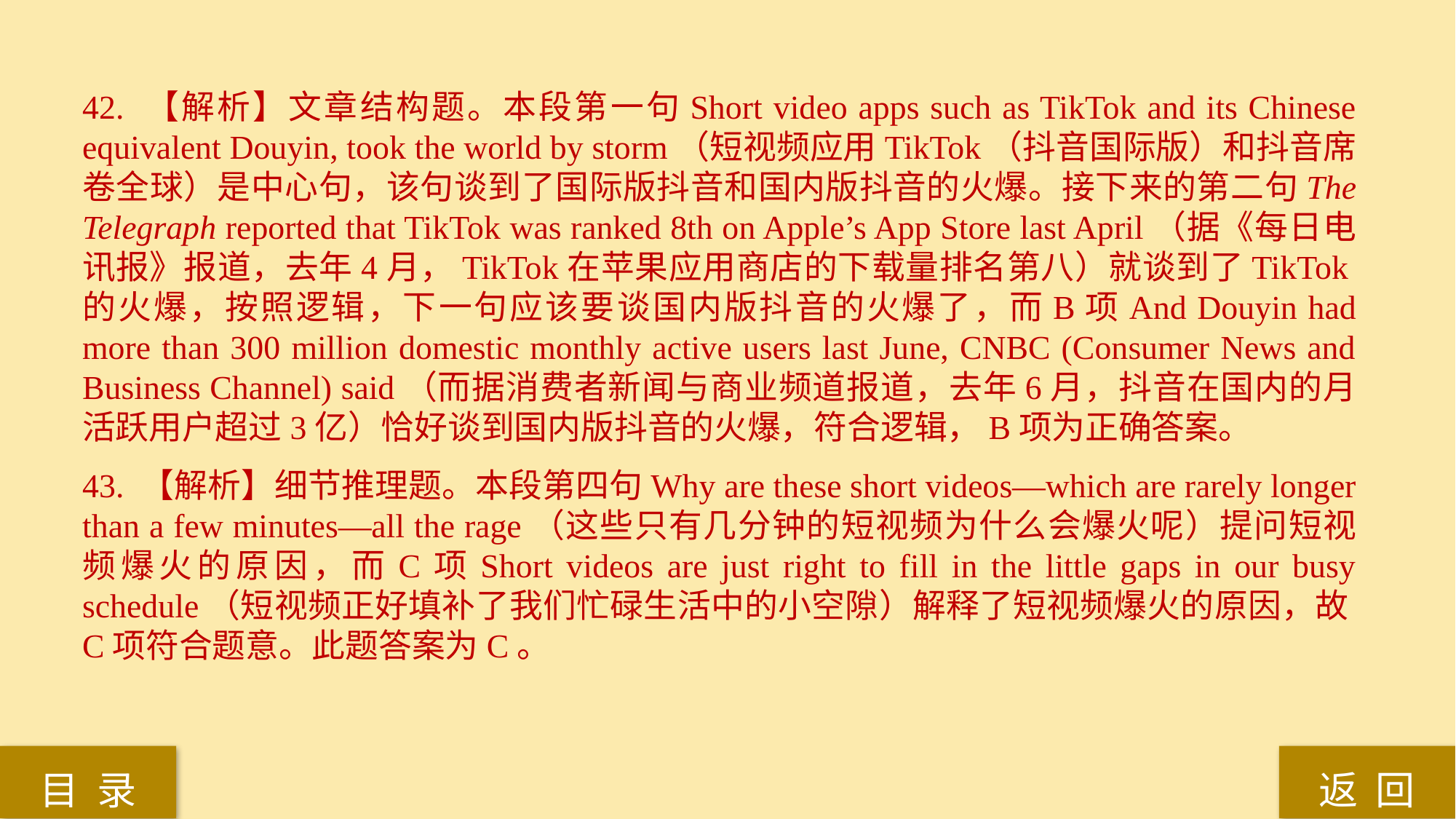

42. 【解析】文章结构题。本段第一句Short video apps such as TikTok and its Chinese equivalent Douyin, took the world by storm（短视频应用TikTok（抖音国际版）和抖音席卷全球）是中心句，该句谈到了国际版抖音和国内版抖音的火爆。接下来的第二句The Telegraph reported that TikTok was ranked 8th on Apple’s App Store last April（据《每日电讯报》报道，去年4月，TikTok在苹果应用商店的下载量排名第八）就谈到了TikTok的火爆，按照逻辑，下一句应该要谈国内版抖音的火爆了，而B项And Douyin had more than 300 million domestic monthly active users last June, CNBC (Consumer News and Business Channel) said（而据消费者新闻与商业频道报道，去年6月，抖音在国内的月活跃用户超过3亿）恰好谈到国内版抖音的火爆，符合逻辑，B项为正确答案。
43. 【解析】细节推理题。本段第四句Why are these short videos—which are rarely longer than a few minutes—all the rage（这些只有几分钟的短视频为什么会爆火呢）提问短视频爆火的原因，而C项Short videos are just right to fill in the little gaps in our busy schedule（短视频正好填补了我们忙碌生活中的小空隙）解释了短视频爆火的原因，故C项符合题意。此题答案为C。
返  回